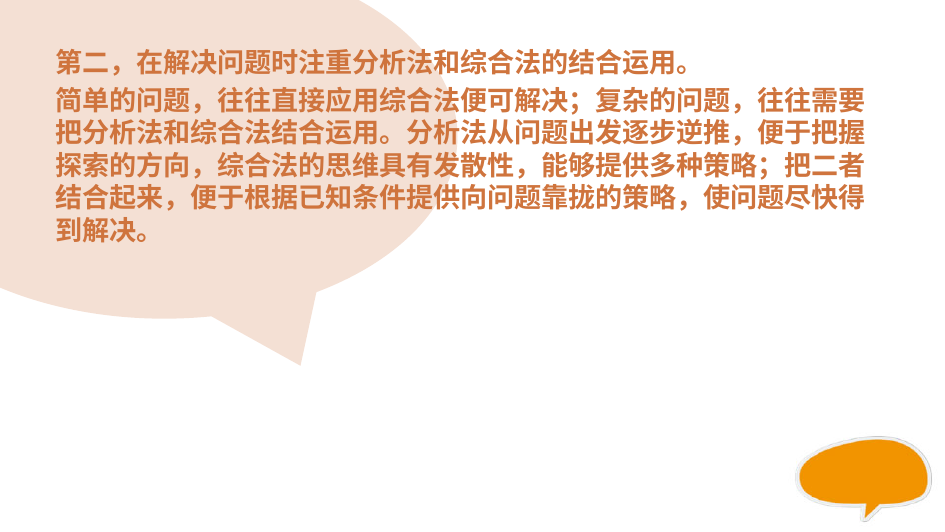

#
第二，在解决问题时注重分析法和综合法的结合运用。
简单的问题，往往直接应用综合法便可解决；复杂的问题，往往需要把分析法和综合法结合运用。分析法从问题出发逐步逆推，便于把握探索的方向，综合法的思维具有发散性，能够提供多种策略；把二者结合起来，便于根据已知条件提供向问题靠拢的策略，使问题尽快得到解决。